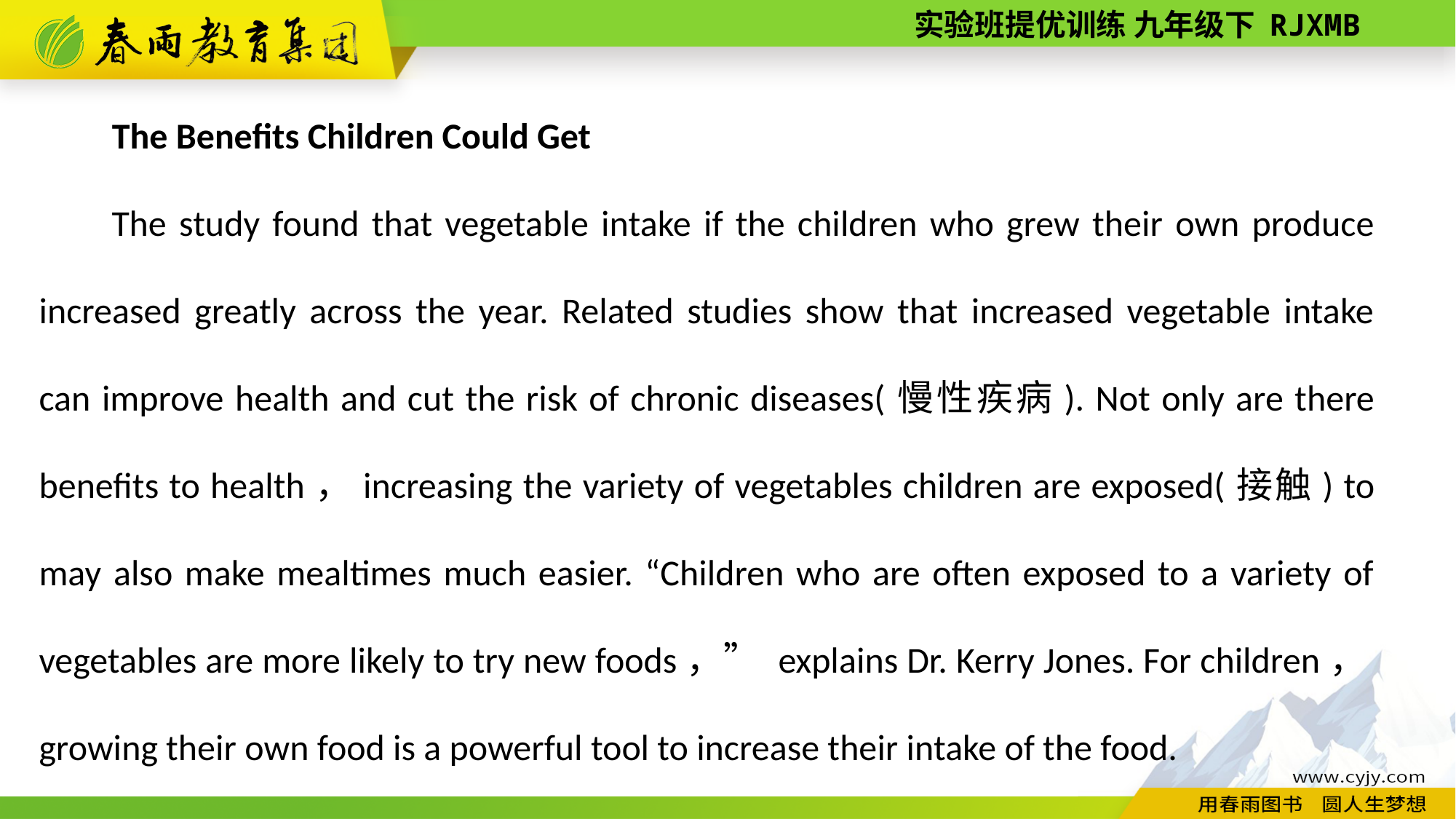

The Benefits Children Could Get
The study found that vegetable intake if the children who grew their own produce increased greatly across the year. Related studies show that increased vegetable intake can improve health and cut the risk of chronic diseases(慢性疾病). Not only are there benefits to health，increasing the variety of vegetables children are exposed(接触) to may also make mealtimes much easier. “Children who are often exposed to a variety of vegetables are more likely to try new foods，” explains Dr. Kerry Jones. For children，growing their own food is a powerful tool to increase their intake of the food.